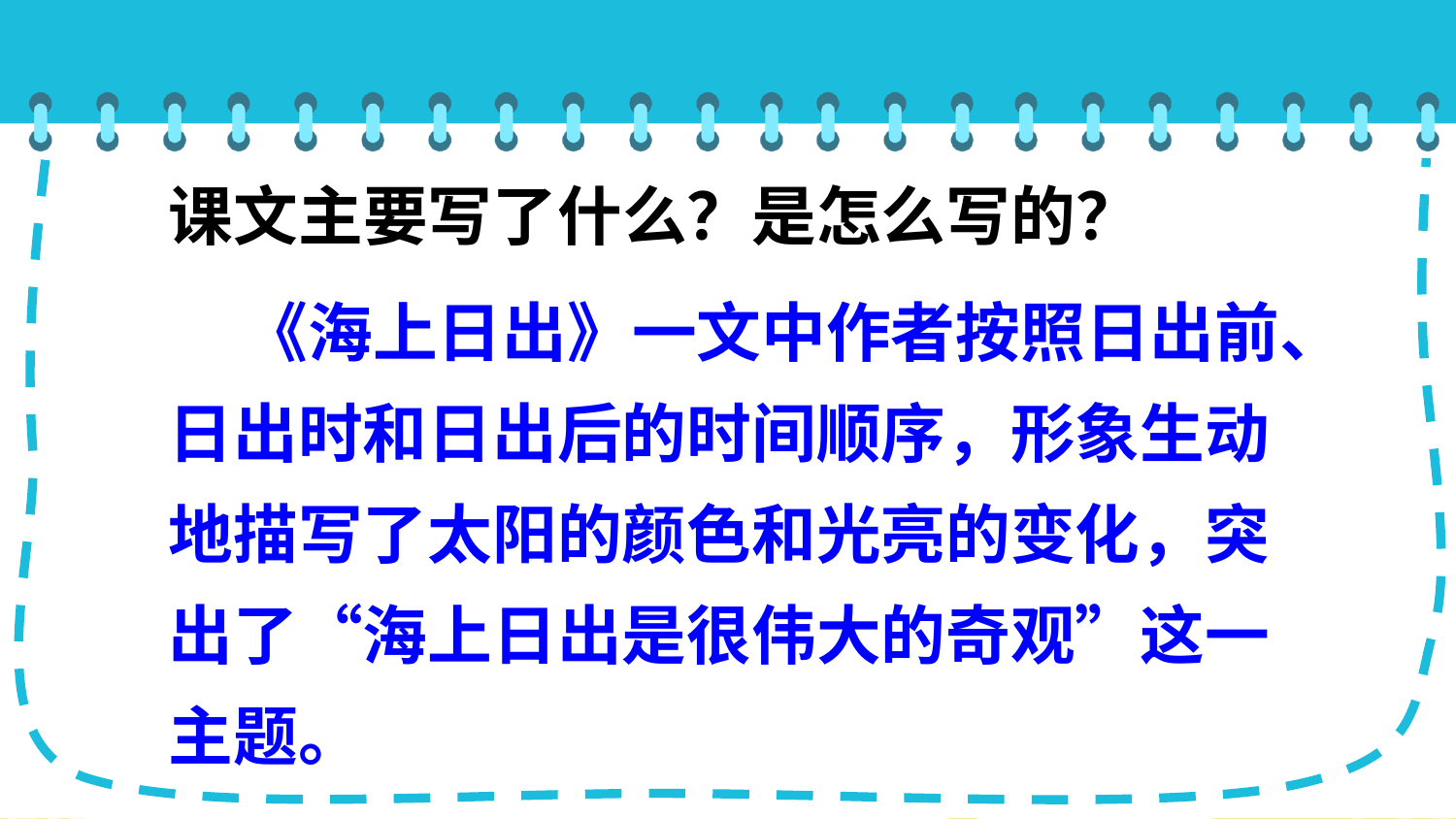

课文主要写了什么？是怎么写的？
    《海上日出》一文中作者按照日出前、日出时和日出后的时间顺序，形象生动地描写了太阳的颜色和光亮的变化，突出了“海上日出是很伟大的奇观”这一主题。